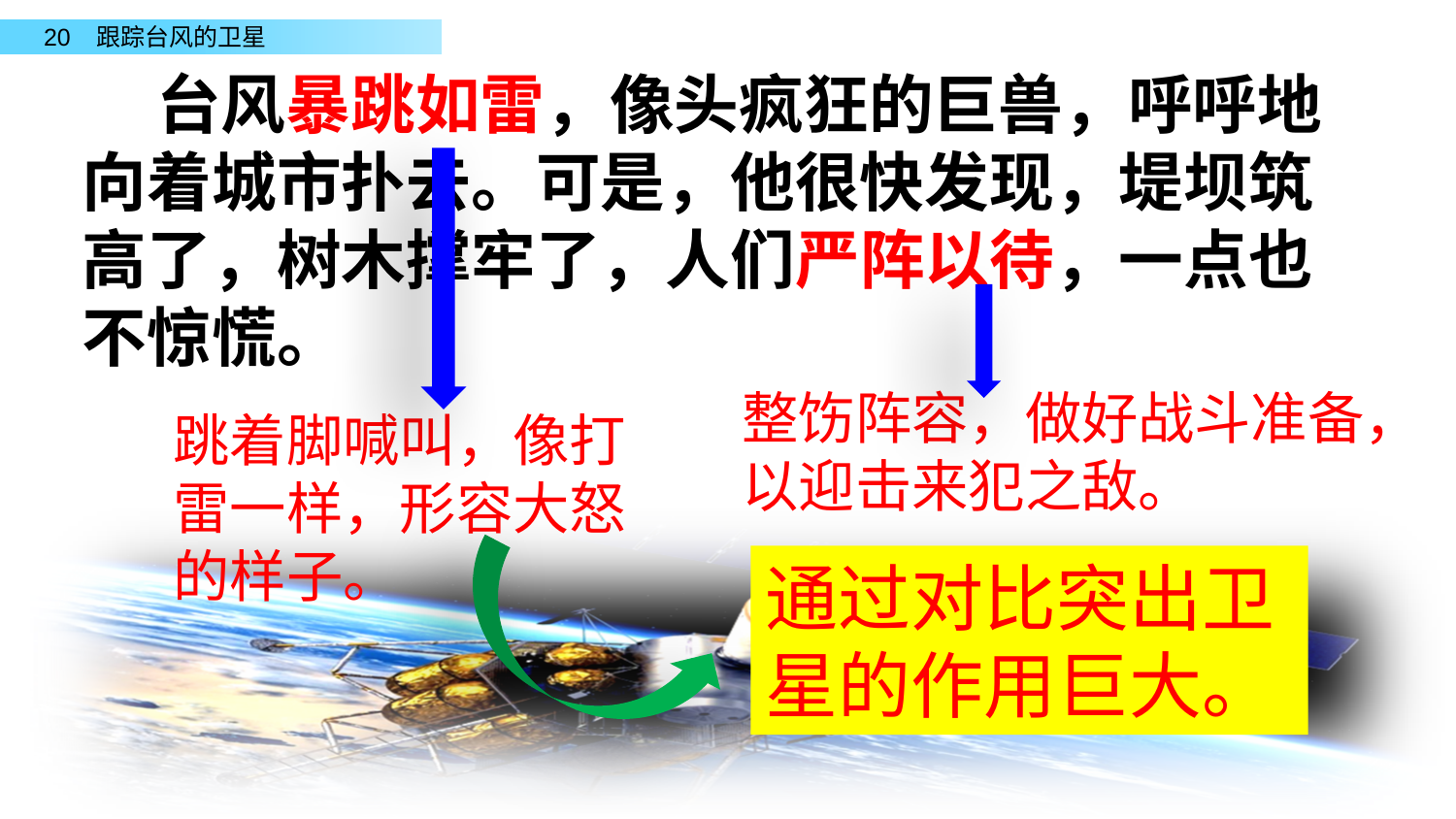

台风暴跳如雷，像头疯狂的巨兽，呼呼地向着城市扑去。可是，他很快发现，堤坝筑高了，树木撑牢了，人们严阵以待，一点也不惊慌。

整饬阵容，做好战斗准备，以迎击来犯之敌。
跳着脚喊叫，像打雷一样，形容大怒的样子。
通过对比突出卫星的作用巨大。